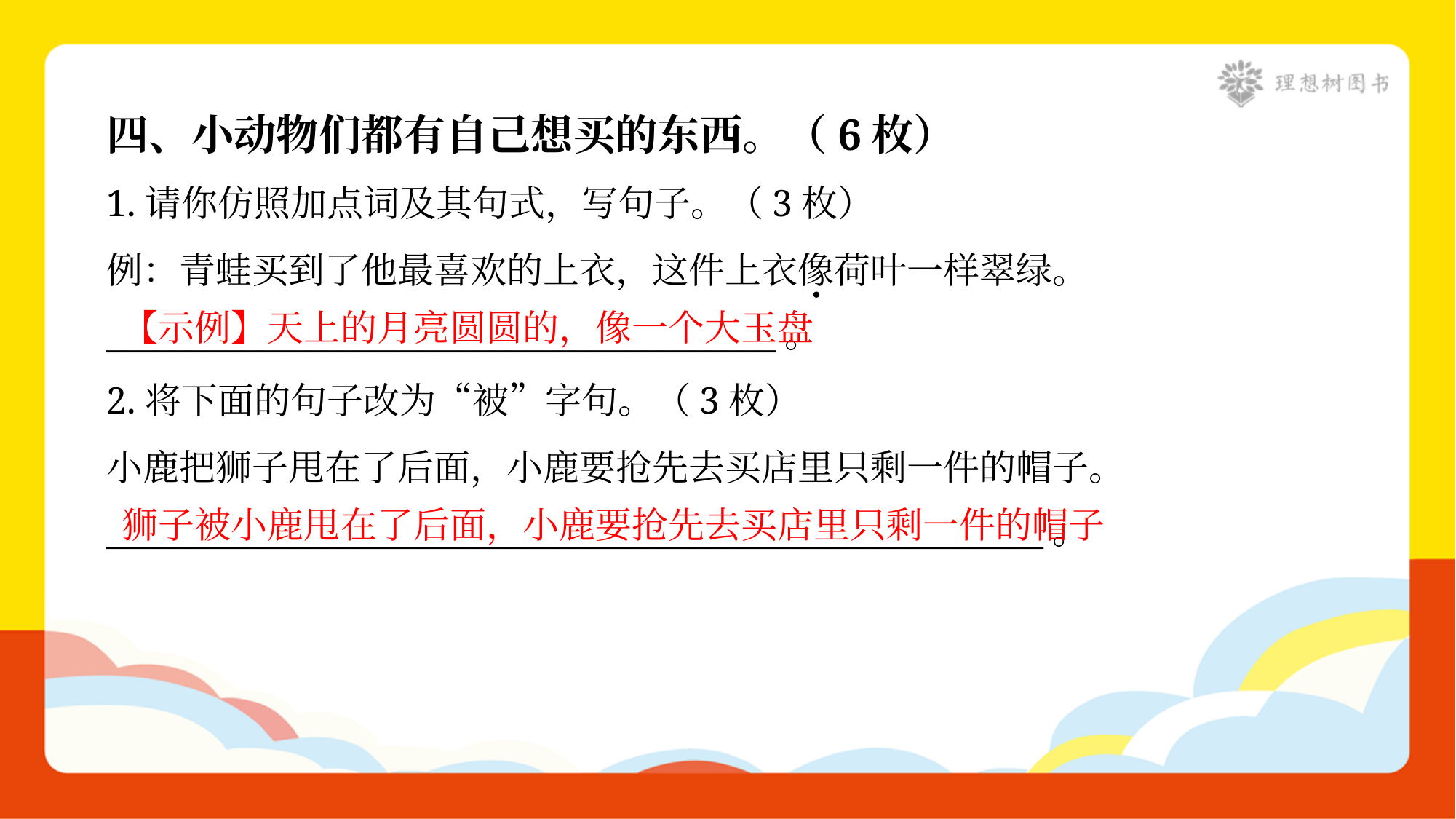

四、小动物们都有自己想买的东西。（6枚）
1.请你仿照加点词及其句式，写句子。（3枚）
例：青蛙买到了他最喜欢的上衣，这件上衣像荷叶一样翠绿。
________________________________________。
【示例】天上的月亮圆圆的，像一个大玉盘

2.将下面的句子改为“被”字句。（3枚）
小鹿把狮子甩在了后面，小鹿要抢先去买店里只剩一件的帽子。
________________________________________________________。
狮子被小鹿甩在了后面，小鹿要抢先去买店里只剩一件的帽子